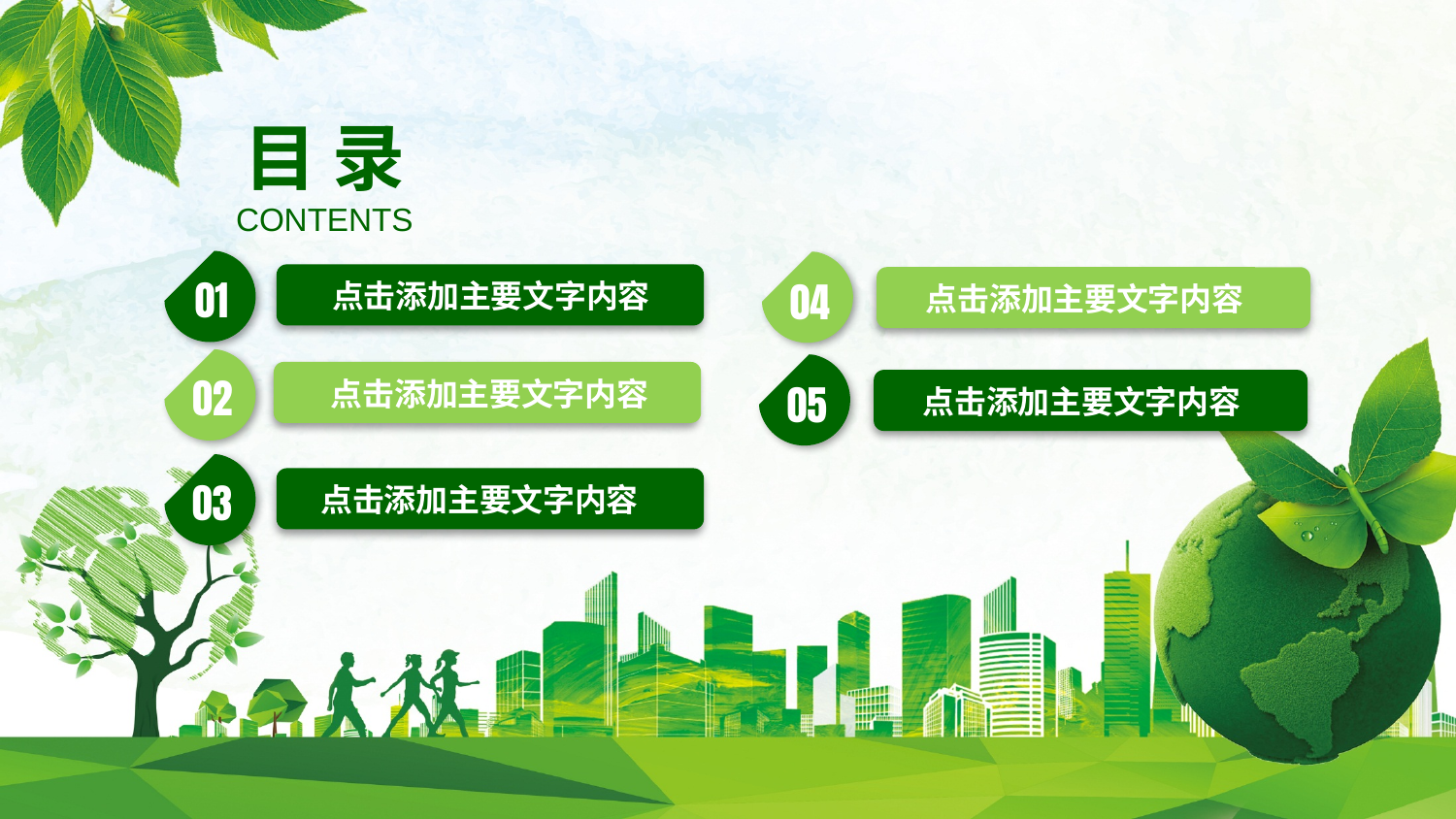

目 录
CONTENTS

点击添加主要文字内容

01

04

点击添加主要文字内容

点击添加主要文字内容

02

05

点击添加主要文字内容

03

点击添加主要文字内容